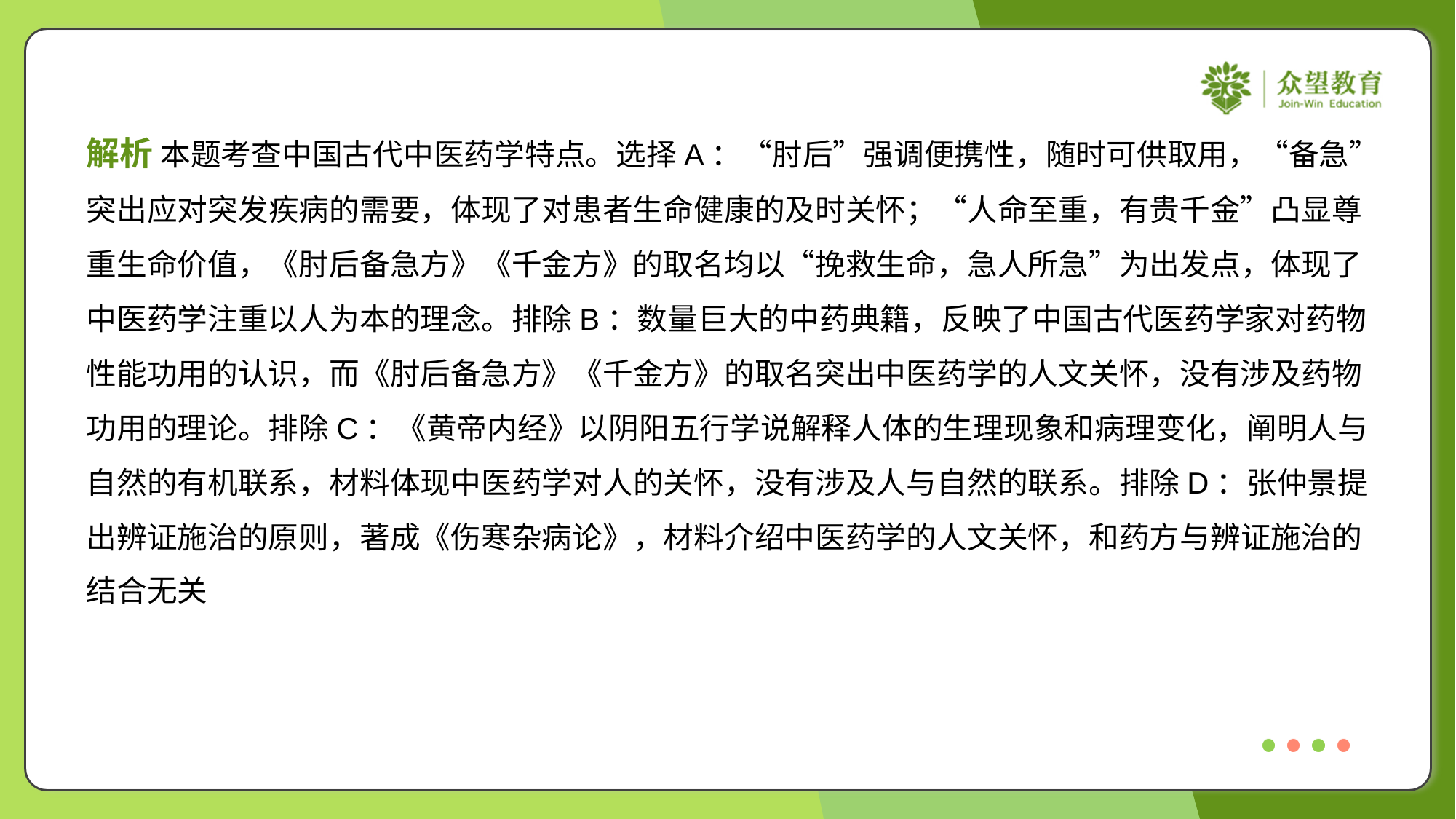

解析 本题考查中国古代中医药学特点。选择A：“肘后”强调便携性，随时可供取用，“备急”
突出应对突发疾病的需要，体现了对患者生命健康的及时关怀；“人命至重，有贵千金”凸显尊
重生命价值，《肘后备急方》《千金方》的取名均以“挽救生命，急人所急”为出发点，体现了
中医药学注重以人为本的理念。排除B：数量巨大的中药典籍，反映了中国古代医药学家对药物
性能功用的认识，而《肘后备急方》《千金方》的取名突出中医药学的人文关怀，没有涉及药物
功用的理论。排除C：《黄帝内经》以阴阳五行学说解释人体的生理现象和病理变化，阐明人与
自然的有机联系，材料体现中医药学对人的关怀，没有涉及人与自然的联系。排除D：张仲景提
出辨证施治的原则，著成《伤寒杂病论》，材料介绍中医药学的人文关怀，和药方与辨证施治的
结合无关